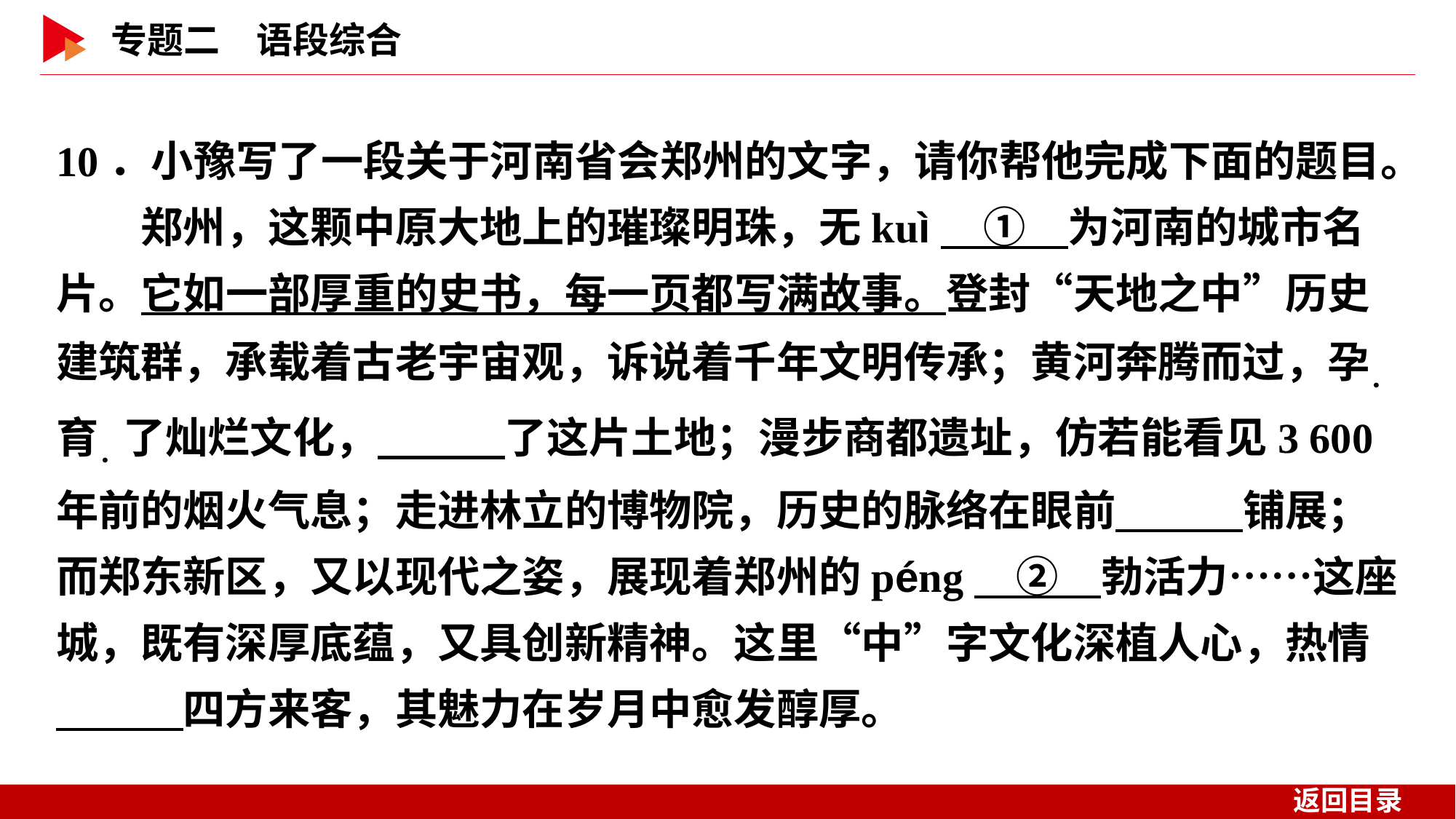

10．小豫写了一段关于河南省会郑州的文字，请你帮他完成下面的题目。
　　郑州，这颗中原大地上的璀璨明珠，无kuì　①　为河南的城市名片。它如一部厚重的史书，每一页都写满故事。登封“天地之中”历史建筑群，承载着古老宇宙观，诉说着千年文明传承；黄河奔腾而过，孕．育．了灿烂文化，　　　了这片土地；漫步商都遗址，仿若能看见3 600年前的烟火气息；走进林立的博物院，历史的脉络在眼前　　　铺展；而郑东新区，又以现代之姿，展现着郑州的péng　②　勃活力……这座城，既有深厚底蕴，又具创新精神。这里“中”字文化深植人心，热情　　　四方来客，其魅力在岁月中愈发醇厚。